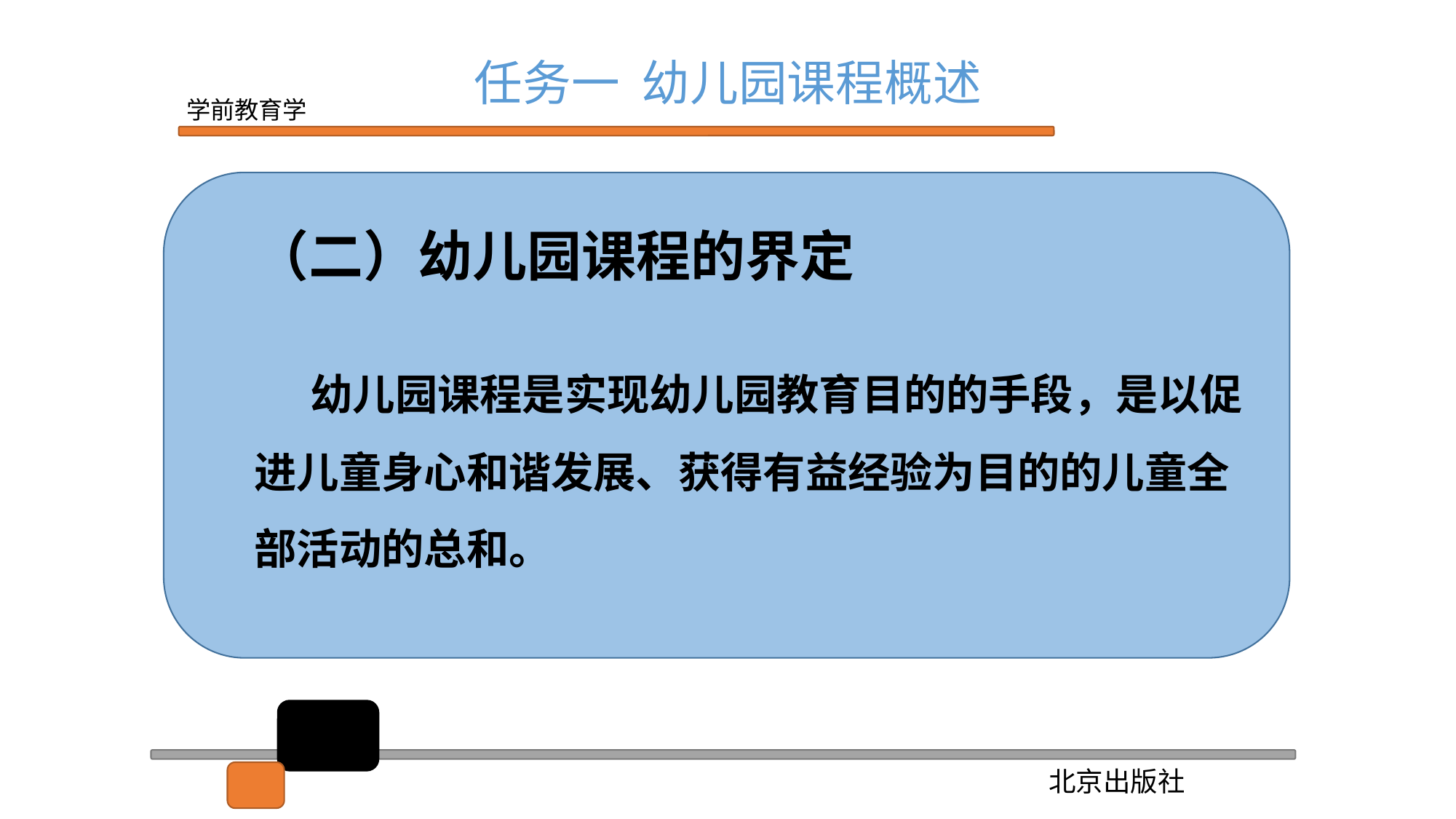

任务一  幼儿园课程概述

（二）幼儿园课程的界定
    幼儿园课程是实现幼儿园教育目的的手段，是以促进儿童身心和谐发展、获得有益经验为目的的儿童全部活动的总和。